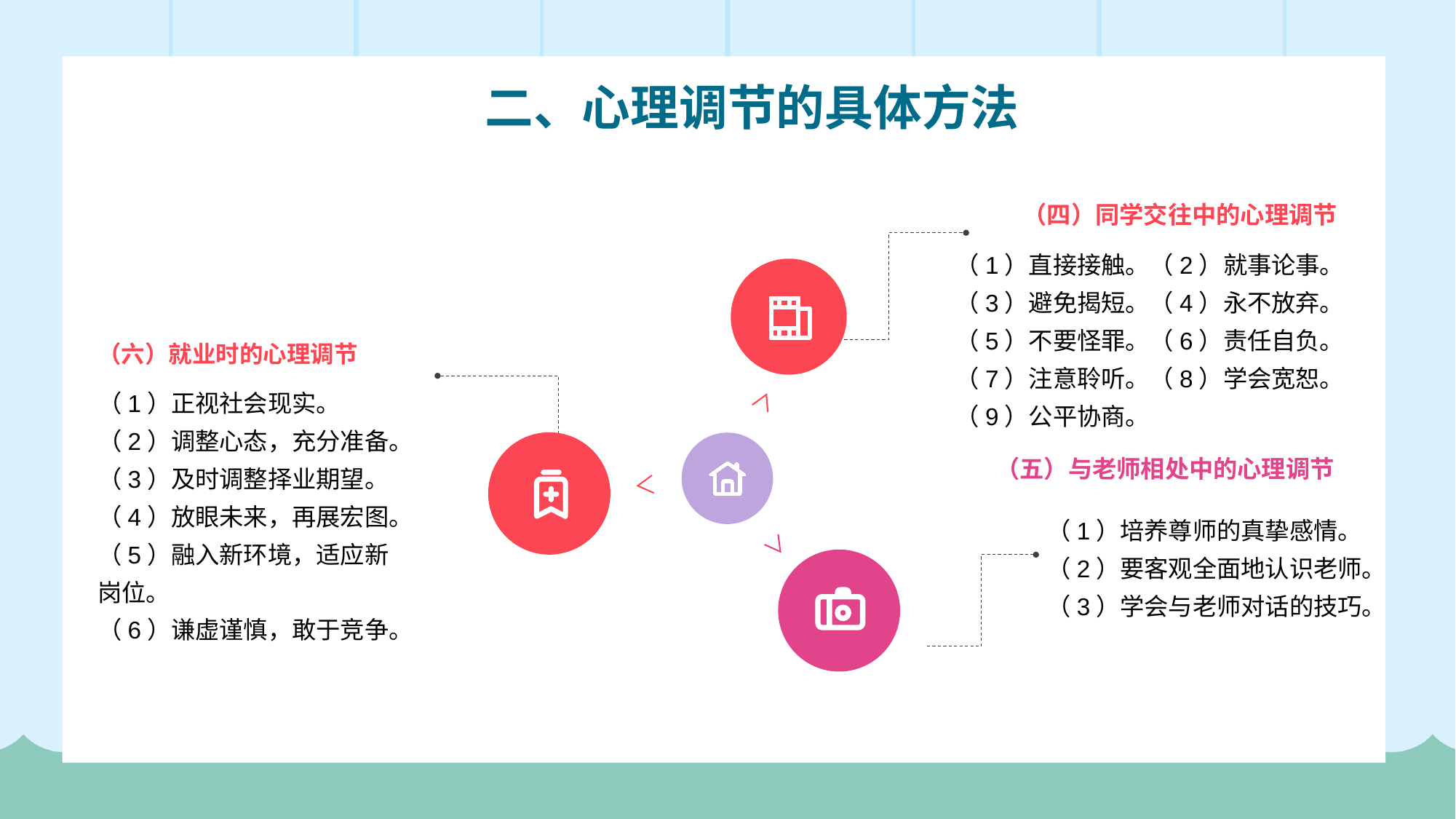

二、心理调节的具体方法
（四）同学交往中的心理调节

（1）直接接触。（2）就事论事。
（3）避免揭短。（4）永不放弃。
（5）不要怪罪。（6）责任自负。
（7）注意聆听。（8）学会宽恕。
（9）公平协商。

（六）就业时的心理调节
（1）正视社会现实。
（2）调整心态，充分准备。
（3）及时调整择业期望。
（4）放眼未来，再展宏图。
（5）融入新环境，适应新岗位。
（6）谦虚谨慎，敢于竞争。

（五）与老师相处中的心理调节

（1）培养尊师的真挚感情。
（2）要客观全面地认识老师。
（3）学会与老师对话的技巧。